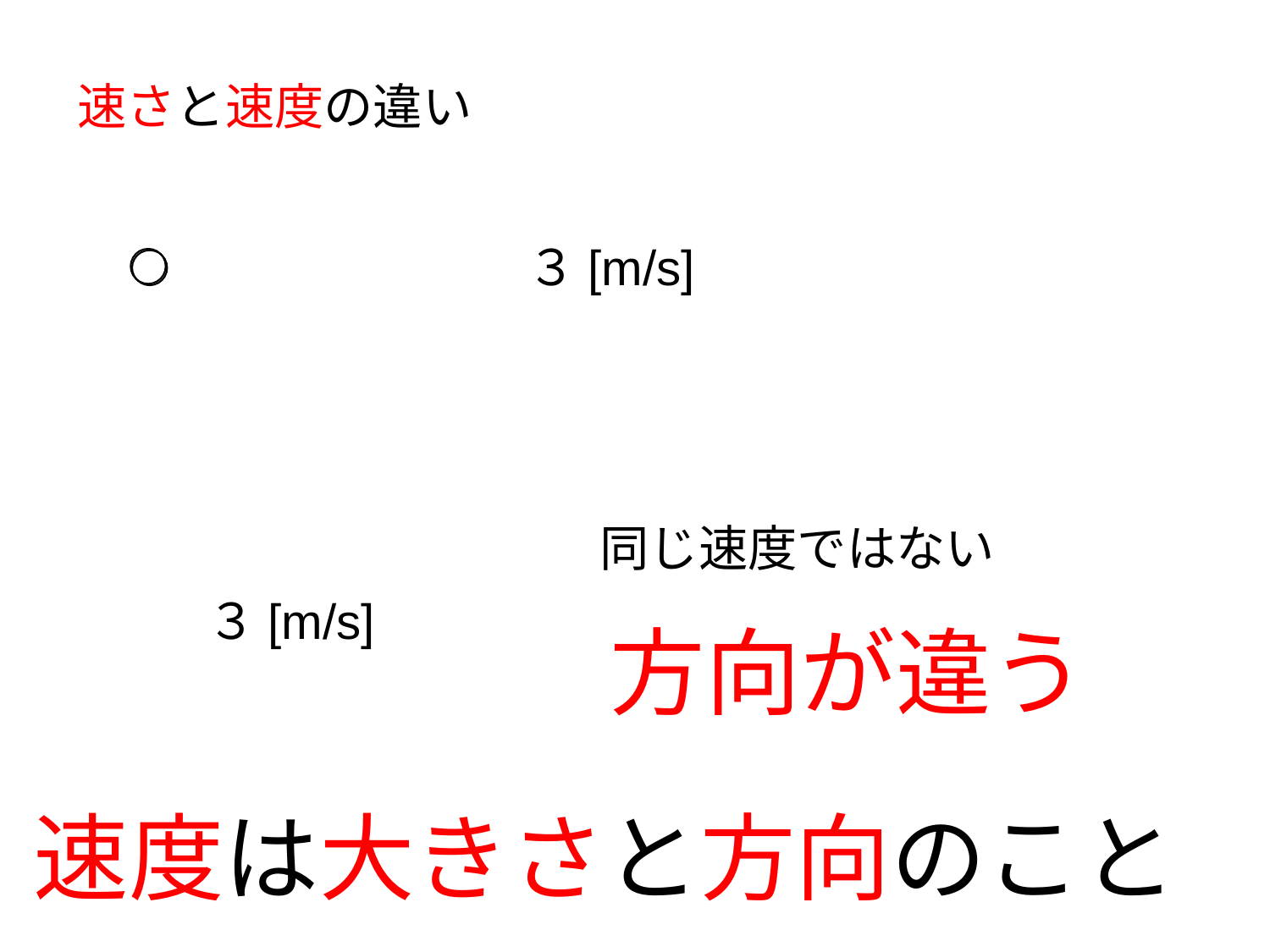

速さと速度の違い
３[m/s]

同じ速度ではない
３[m/s]
方向が違う
速度は大きさと方向のこと